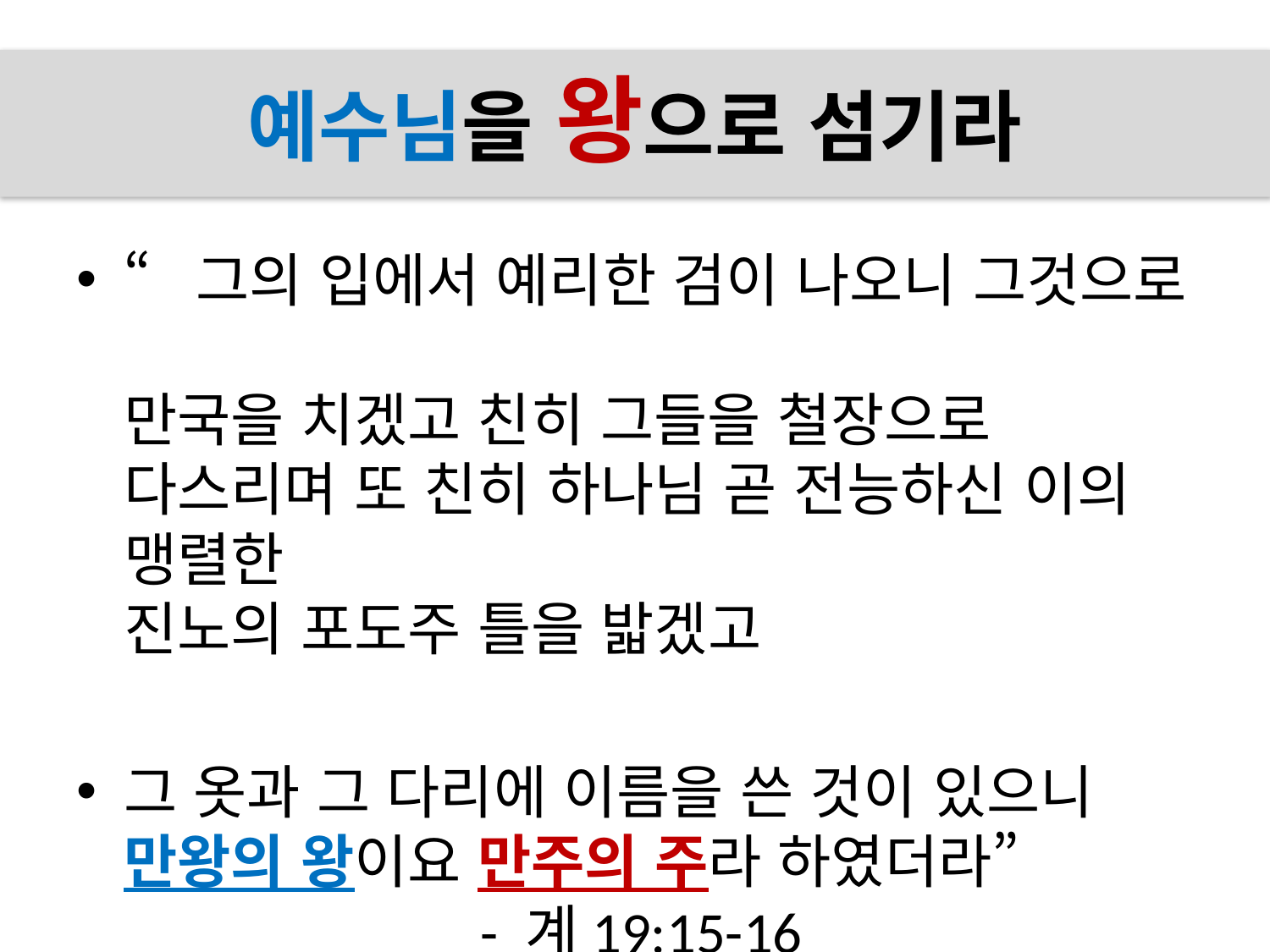

# 예수님을 왕으로 섬기라

“그의 입에서 예리한 검이 나오니 그것으로
만국을 치겠고 친히 그들을 철장으로 다스리며 또 친히 하나님 곧 전능하신 이의 맹렬한
진노의 포도주 틀을 밟겠고

그 옷과 그 다리에 이름을 쓴 것이 있으니
만왕의 왕이요 만주의 주라 하였더라”                                - 계19:15-16